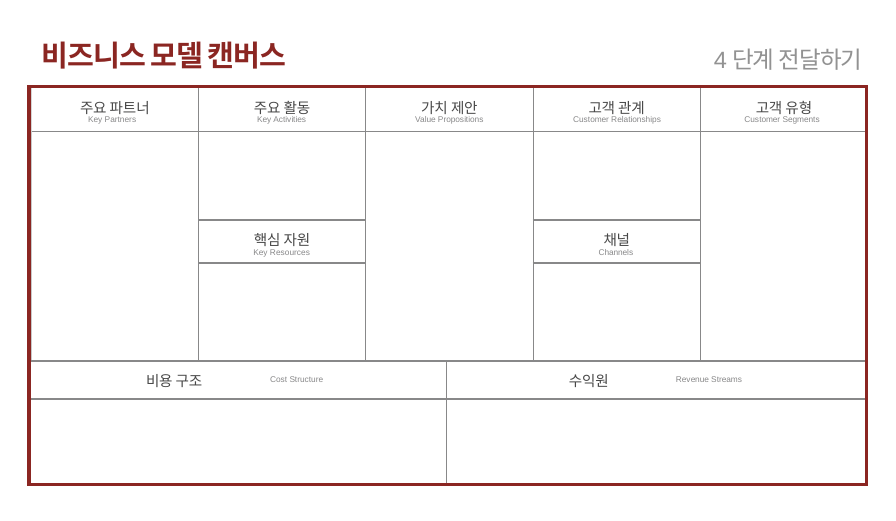

비즈니스 모델 캔버스
4단계 전달하기

| 주요 파트너 | 주요 활동 | 가치 제안 | 고객 관계 | 고객 유형 |
| --- | --- | --- | --- | --- |
|  |  |  |  |  |
|  | 핵심 자원 |  | 채널 |  |
|  |  |  |  |  |
Key Partners
Key Activities
Value Propositions
Customer Relationships
Customer Segments
Key Resources
Channels
| 비용 구조 | 수익원 |
| --- | --- |
|  |  |
Cost Structure
Revenue Streams